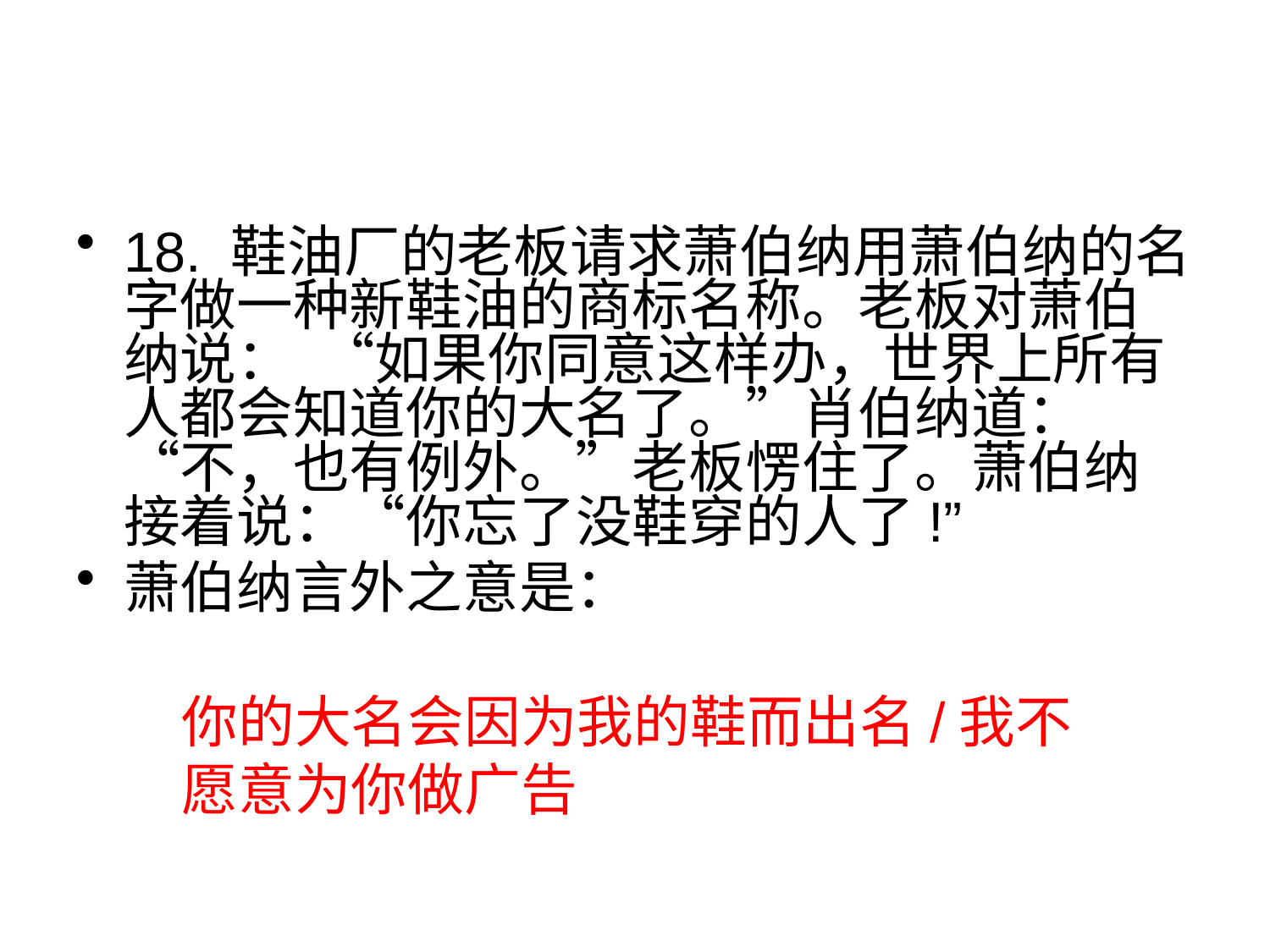

#
18. 鞋油厂的老板请求萧伯纳用萧伯纳的名字做一种新鞋油的商标名称。老板对萧伯纳说：  “如果你同意这样办，世界上所有人都会知道你的大名了。”肖伯纳道： “不，也有例外。”老板愣住了。萧伯纳接着说：“你忘了没鞋穿的人了!”
萧伯纳言外之意是：
你的大名会因为我的鞋而出名/我不愿意为你做广告